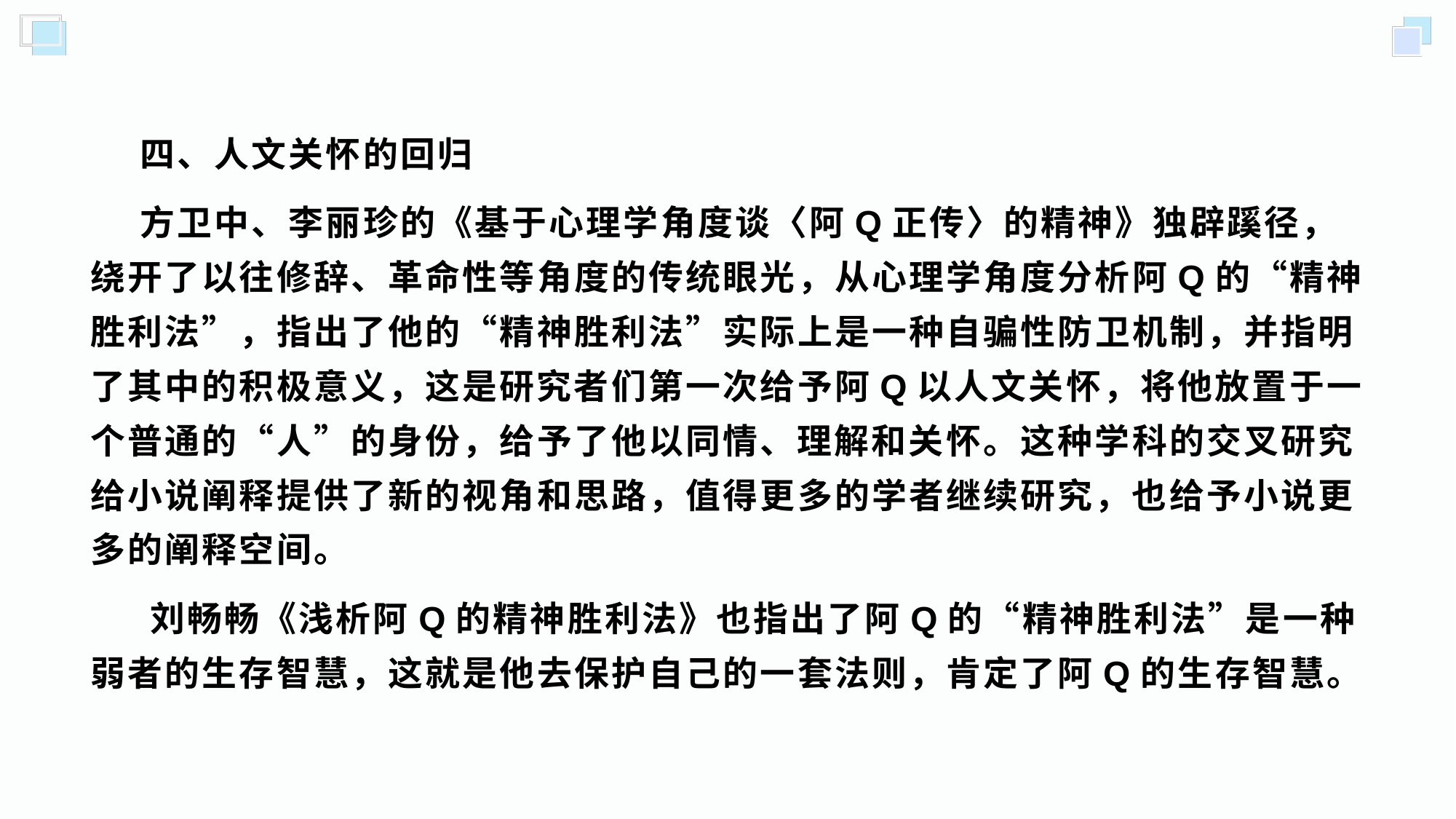

四、人文关怀的回归
    方卫中、李丽珍的《基于心理学角度谈〈阿Q正传〉的精神》独辟蹊径，绕开了以往修辞、革命性等角度的传统眼光，从心理学角度分析阿Q的“精神胜利法”，指出了他的“精神胜利法”实际上是一种自骗性防卫机制，并指明了其中的积极意义，这是研究者们第一次给予阿Q以人文关怀，将他放置于一个普通的“人”的身份，给予了他以同情、理解和关怀。这种学科的交叉研究给小说阐释提供了新的视角和思路，值得更多的学者继续研究，也给予小说更多的阐释空间。
     刘畅畅《浅析阿Q的精神胜利法》也指出了阿Q的“精神胜利法”是一种弱者的生存智慧，这就是他去保护自己的一套法则，肯定了阿Q的生存智慧。